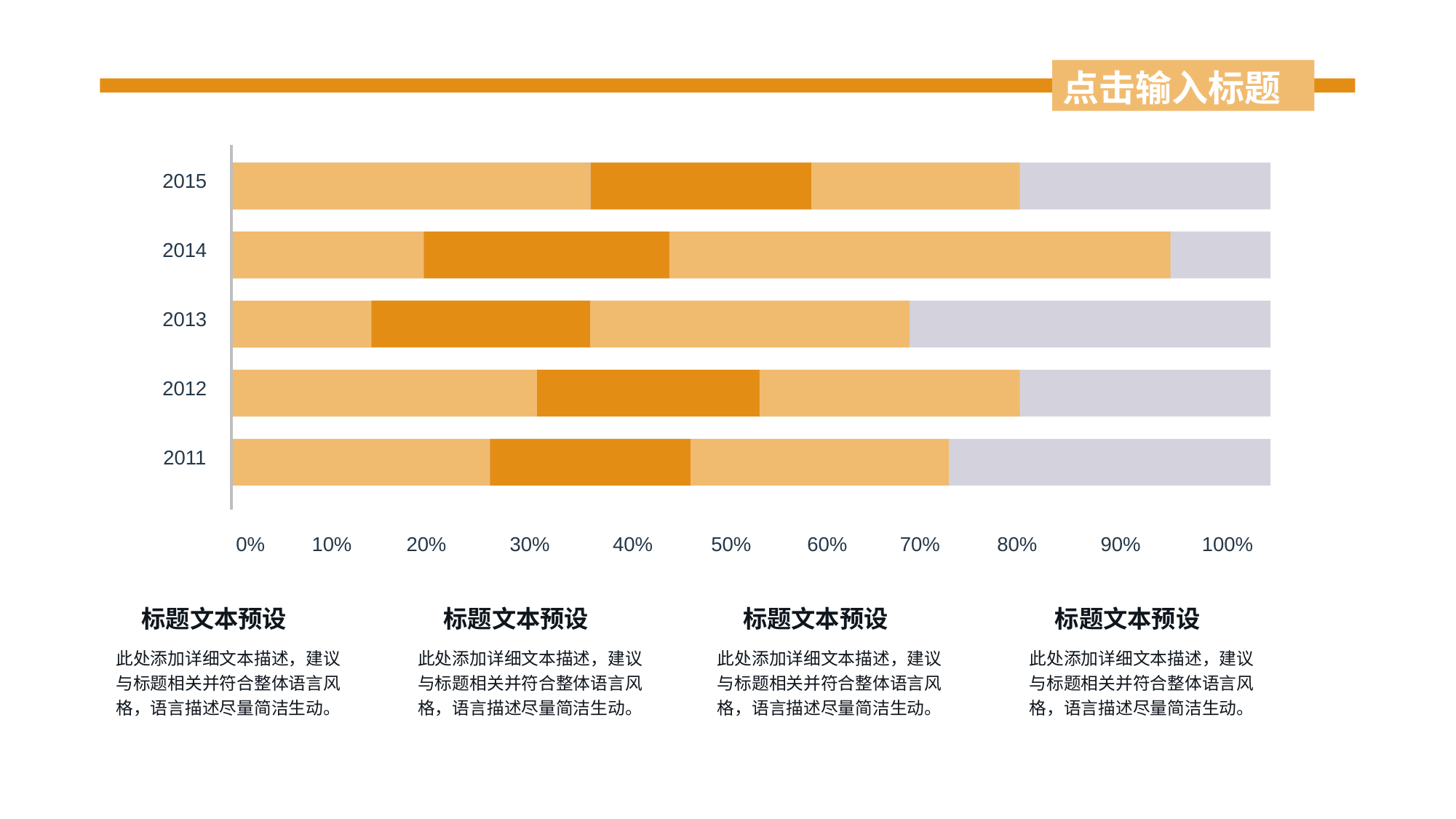

点击输入标题

2015

2014

2013

2012

2011

0%
10%
20%
30%
40%
50%
60%
70%
80%
90%
100%
标题文本预设
标题文本预设
标题文本预设
标题文本预设
此处添加详细文本描述，建议与标题相关并符合整体语言风格，语言描述尽量简洁生动。
此处添加详细文本描述，建议与标题相关并符合整体语言风格，语言描述尽量简洁生动。
此处添加详细文本描述，建议与标题相关并符合整体语言风格，语言描述尽量简洁生动。
此处添加详细文本描述，建议与标题相关并符合整体语言风格，语言描述尽量简洁生动。